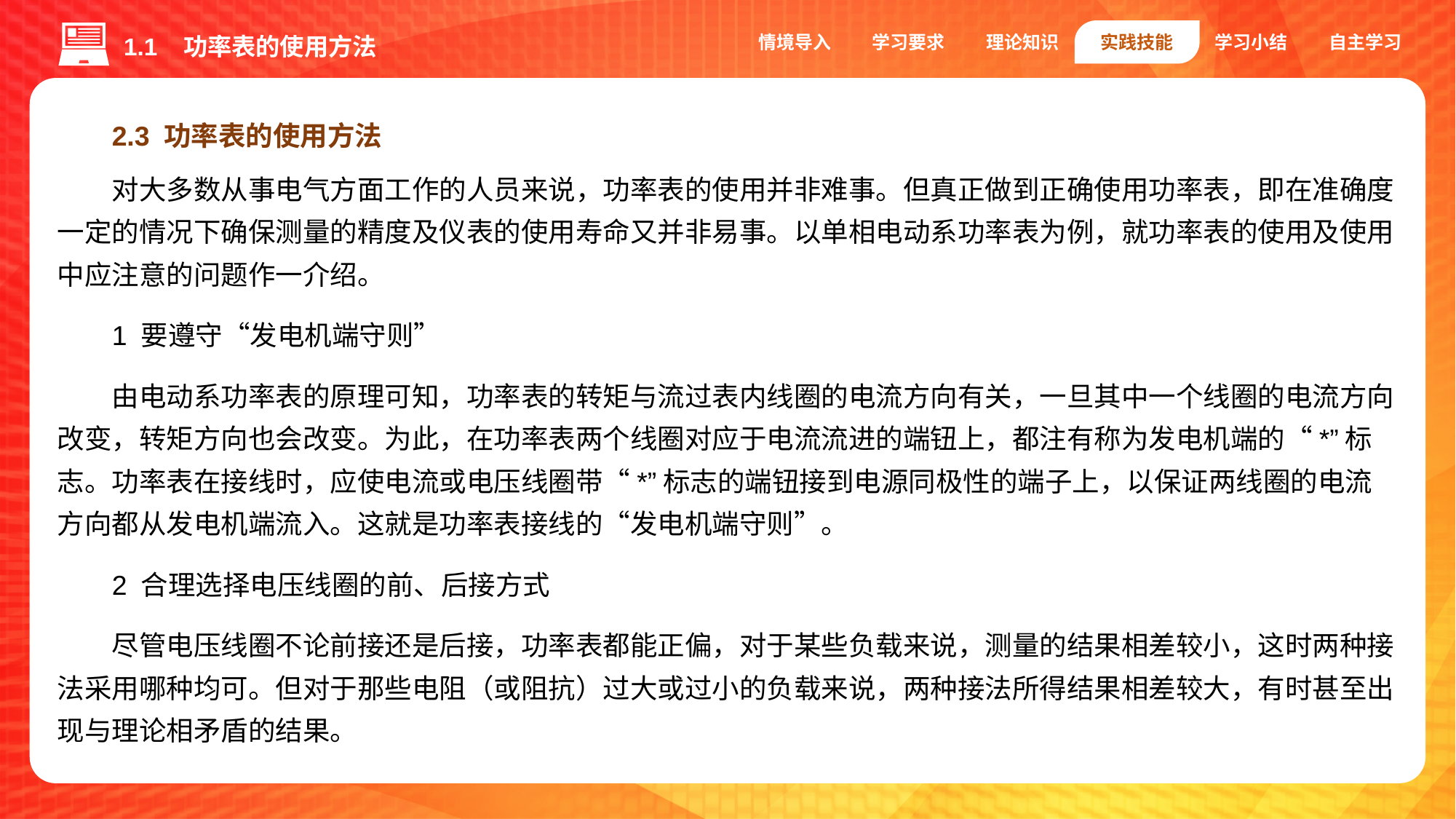

情境导入
学习要求
理论知识
实践技能
学习小结
自主学习

1.1   功率表的使用方法

2.3 功率表的使用方法
对大多数从事电气方面工作的人员来说，功率表的使用并非难事。但真正做到正确使用功率表，即在准确度一定的情况下确保测量的精度及仪表的使用寿命又并非易事。以单相电动系功率表为例，就功率表的使用及使用中应注意的问题作一介绍。
1 要遵守“发电机端守则”
由电动系功率表的原理可知，功率表的转矩与流过表内线圈的电流方向有关，一旦其中一个线圈的电流方向改变，转矩方向也会改变。为此，在功率表两个线圈对应于电流流进的端钮上，都注有称为发电机端的“*”标志。功率表在接线时，应使电流或电压线圈带“*”标志的端钮接到电源同极性的端子上，以保证两线圈的电流方向都从发电机端流入。这就是功率表接线的“发电机端守则”。
2 合理选择电压线圈的前、后接方式
尽管电压线圈不论前接还是后接，功率表都能正偏，对于某些负载来说，测量的结果相差较小，这时两种接法采用哪种均可。但对于那些电阻（或阻抗）过大或过小的负载来说，两种接法所得结果相差较大，有时甚至出现与理论相矛盾的结果。